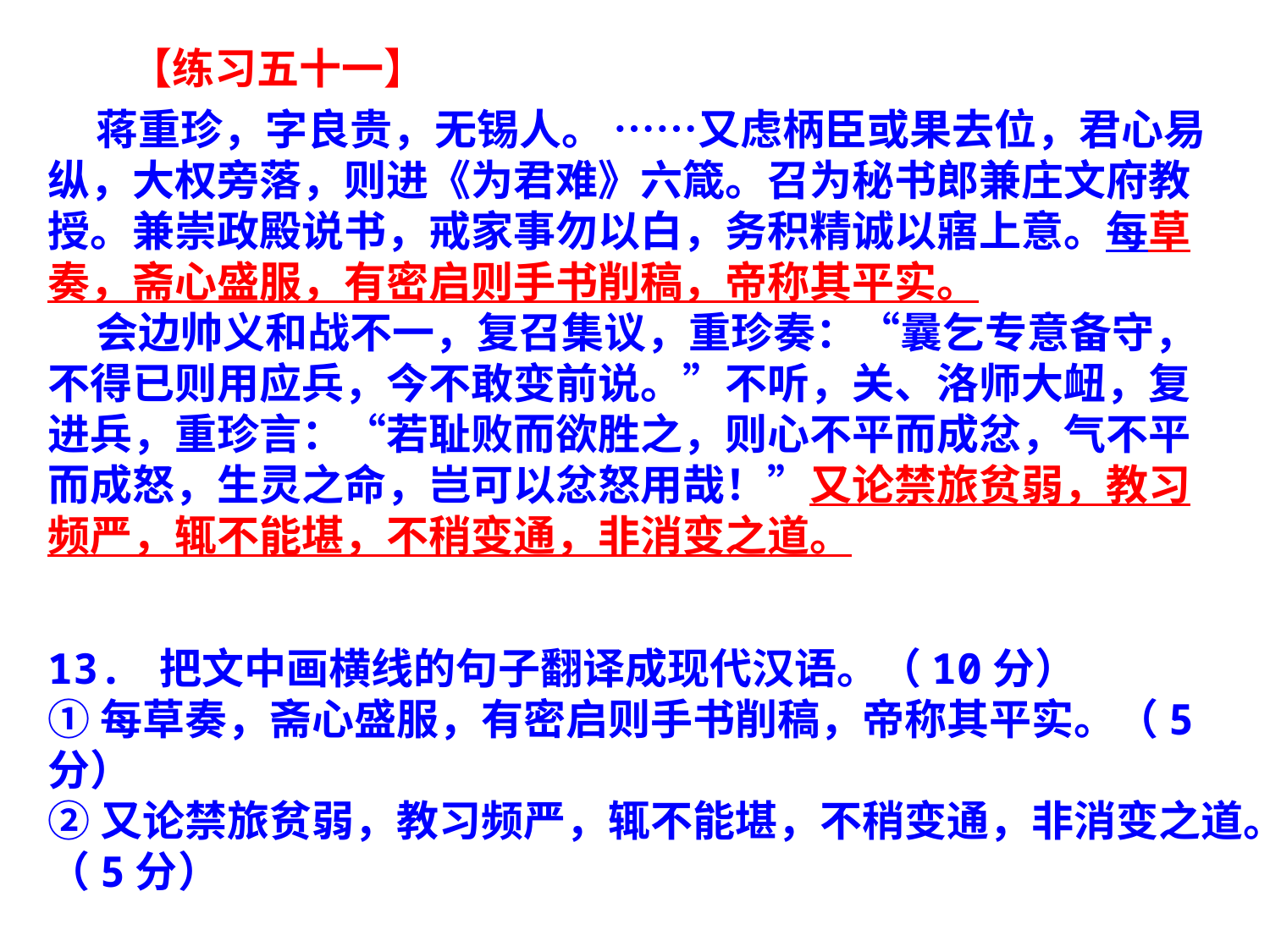

【练习五十一】
    蒋重珍，字良贵，无锡人。 ……又虑柄臣或果去位，君心易纵，大权旁落，则进《为君难》六箴。召为秘书郎兼庄文府教授。兼崇政殿说书，戒家事勿以白，务积精诚以寤上意。每草奏，斋心盛服，有密启则手书削稿，帝称其平实。
    会边帅义和战不一，复召集议，重珍奏：“曩乞专意备守，不得已则用应兵，今不敢变前说。”不听，关、洛师大衄，复进兵，重珍言：“若耻败而欲胜之，则心不平而成忿，气不平而成怒，生灵之命，岂可以忿怒用哉！”又论禁旅贫弱，教习频严，辄不能堪，不稍变通，非消变之道。
13. 把文中画横线的句子翻译成现代汉语。（10分）
①每草奏，斋心盛服，有密启则手书削稿，帝称其平实。（5分）
②又论禁旅贫弱，教习频严，辄不能堪，不稍变通，非消变之道。（5分）